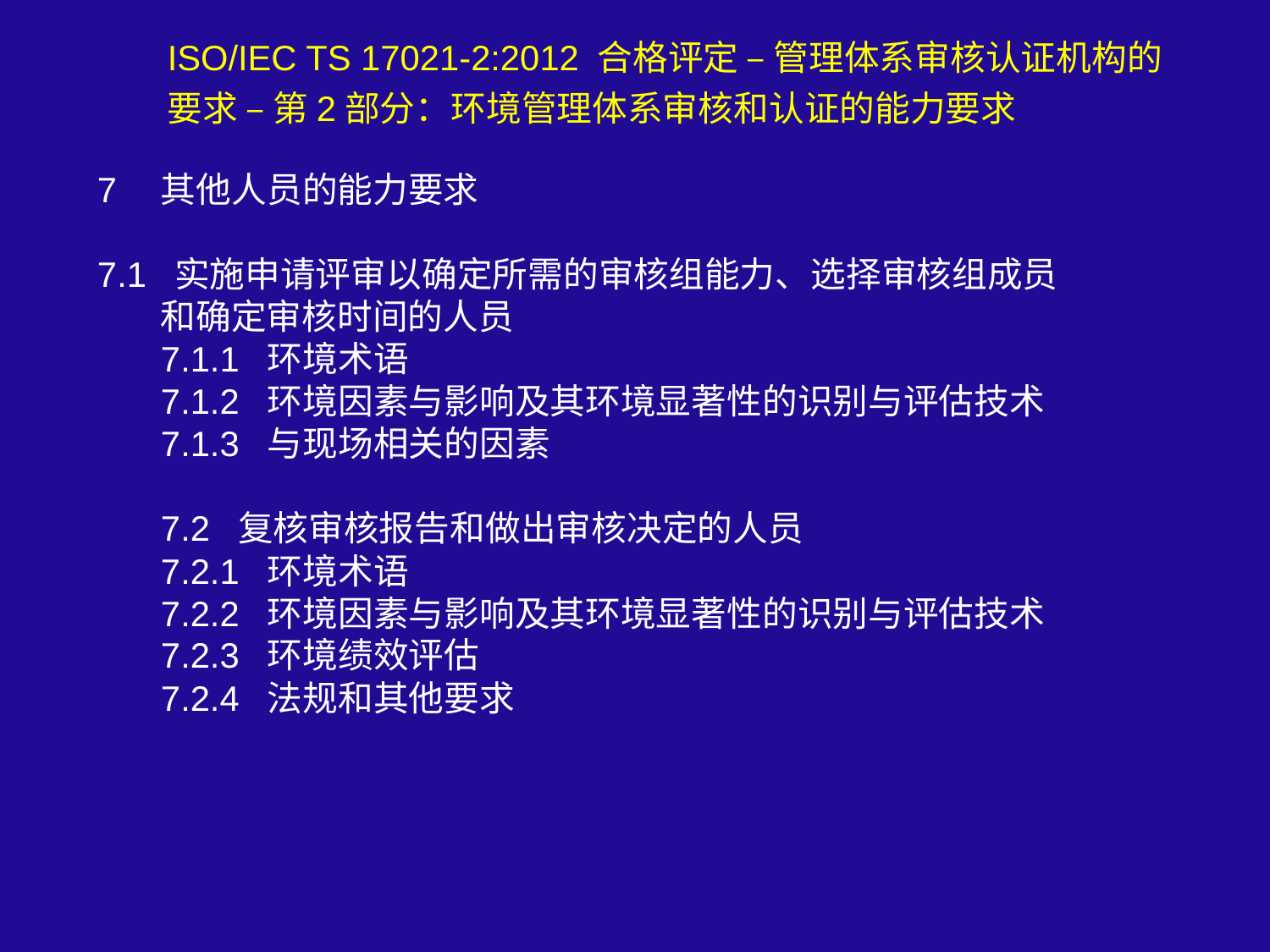

ISO/IEC TS 17021-2:2012 合格评定 – 管理体系审核认证机构的要求 – 第2部分：环境管理体系审核和认证的能力要求
其他人员的能力要求

7.1  实施申请评审以确定所需的审核组能力、选择审核组成员
       和确定审核时间的人员
7.1.1  环境术语
7.1.2  环境因素与影响及其环境显著性的识别与评估技术
7.1.3  与现场相关的因素

7.2  复核审核报告和做出审核决定的人员
7.2.1  环境术语
7.2.2  环境因素与影响及其环境显著性的识别与评估技术
7.2.3  环境绩效评估
7.2.4  法规和其他要求